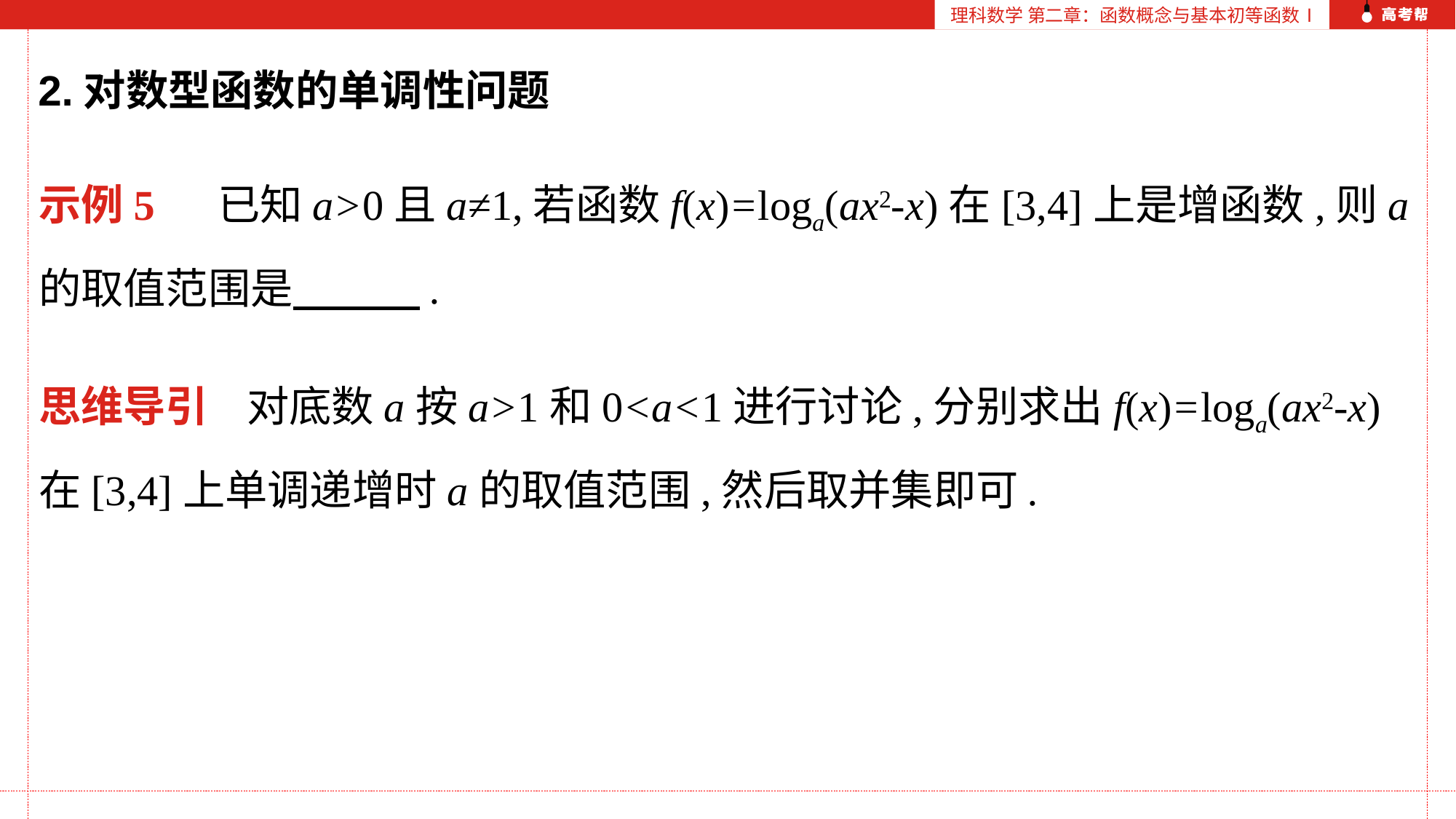

理科数学 第二章：函数概念与基本初等函数Ⅰ

2.对数型函数的单调性问题
示例5     已知a>0且a≠1,若函数f(x)=loga(ax2-x)在[3,4]上是增函数,则a的取值范围是　　　.
思维导引    对底数a按a>1和0<a<1进行讨论,分别求出f(x)=loga(ax2-x)在[3,4]上单调递增时a的取值范围,然后取并集即可.